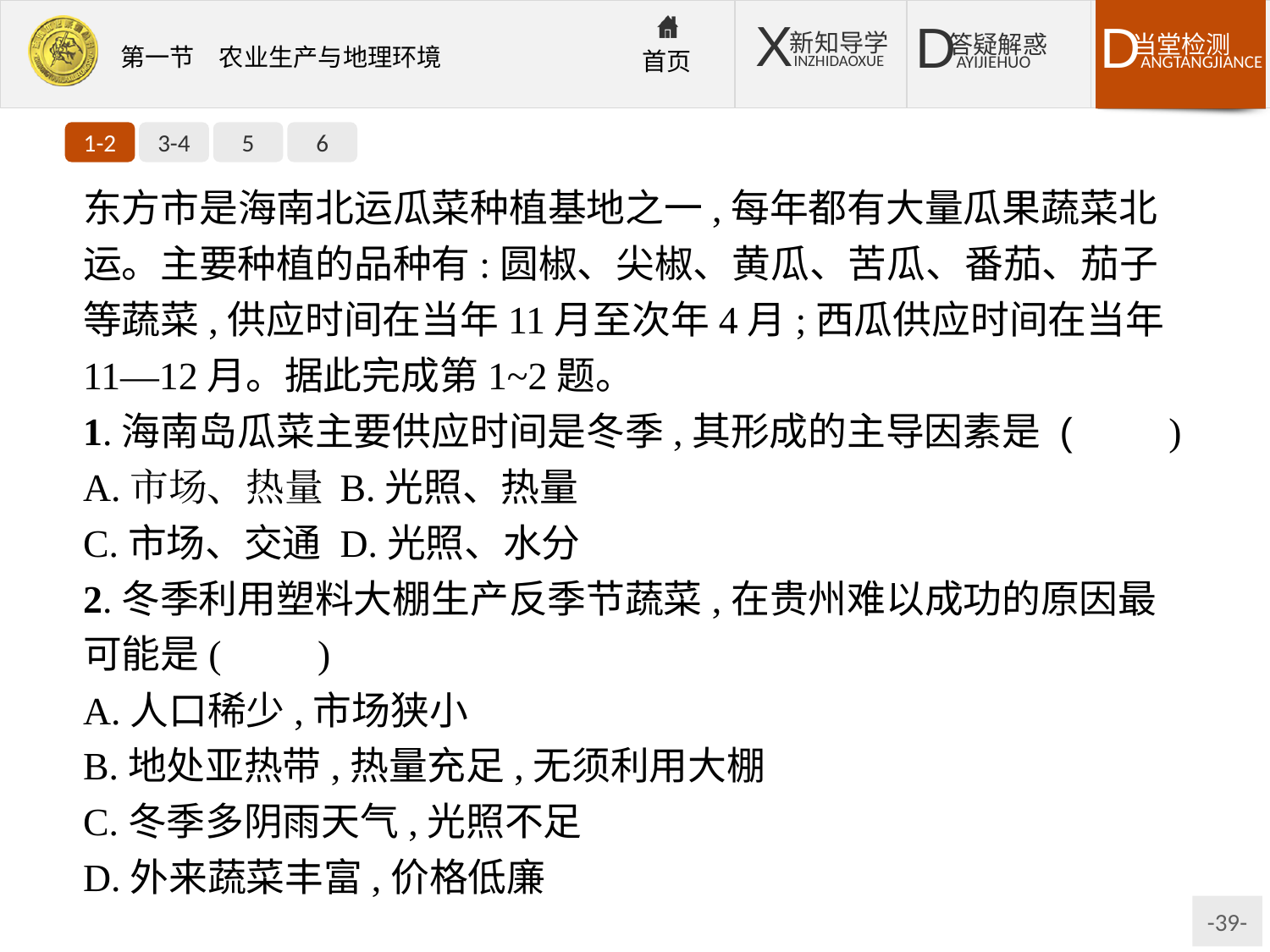

1-2
3-4
5
6
东方市是海南北运瓜菜种植基地之一,每年都有大量瓜果蔬菜北运。主要种植的品种有:圆椒、尖椒、黄瓜、苦瓜、番茄、茄子等蔬菜,供应时间在当年11月至次年4月;西瓜供应时间在当年11—12月。据此完成第1~2题。
1.海南岛瓜菜主要供应时间是冬季,其形成的主导因素是 (　　)
A.市场、热量	B.光照、热量
C.市场、交通	D.光照、水分
2.冬季利用塑料大棚生产反季节蔬菜,在贵州难以成功的原因最可能是(　　)
A.人口稀少,市场狭小
B.地处亚热带,热量充足,无须利用大棚
C.冬季多阴雨天气,光照不足
D.外来蔬菜丰富,价格低廉